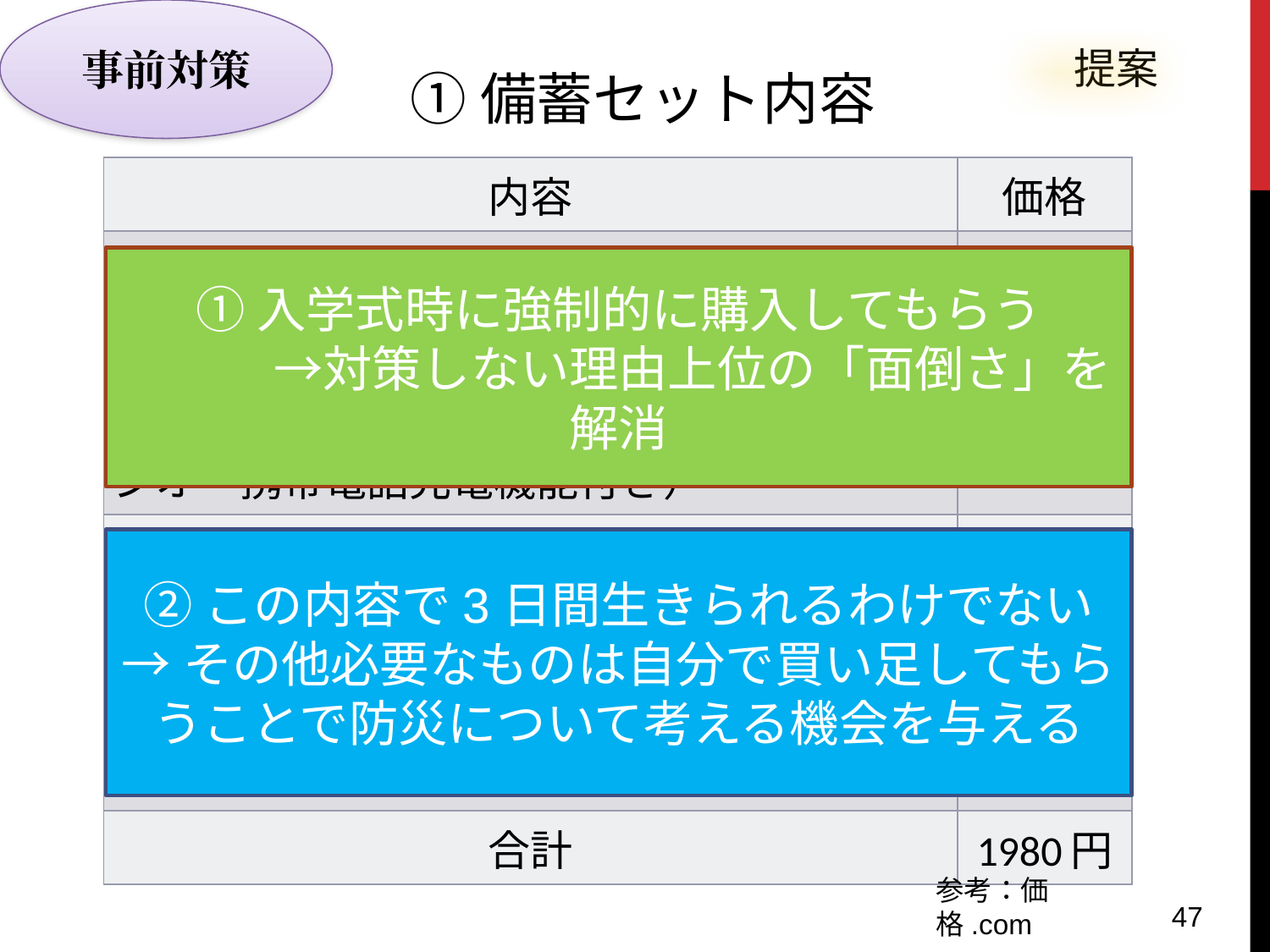

事前対策
　　提案
①備蓄セット内容

| 内容 | 価格 |
| --- | --- |
| 飲料水(500ml)×3 | 180円 |
| 乾パン（100ｇ）×2 | 400円 |
| 手動発電機付き多機能ラジオ（ライト・ラジオ・携帯電話充電機能付き） | 980円 |
| 給水バック（3ℓ用） | 105円 |
| 簡易トイレ×2 | 210円 |
| 非常持ち出し袋（防水製） | 105円 |
| 筑波大生向け防災マニュアル | － |
| 合計 | 1980円 |
①入学式時に強制的に購入してもらう
　　　→対策しない理由上位の「面倒さ」を解消
②この内容で3日間生きられるわけでない
→その他必要なものは自分で買い足してもらうことで防災について考える機会を与える
参考：価格.com
47